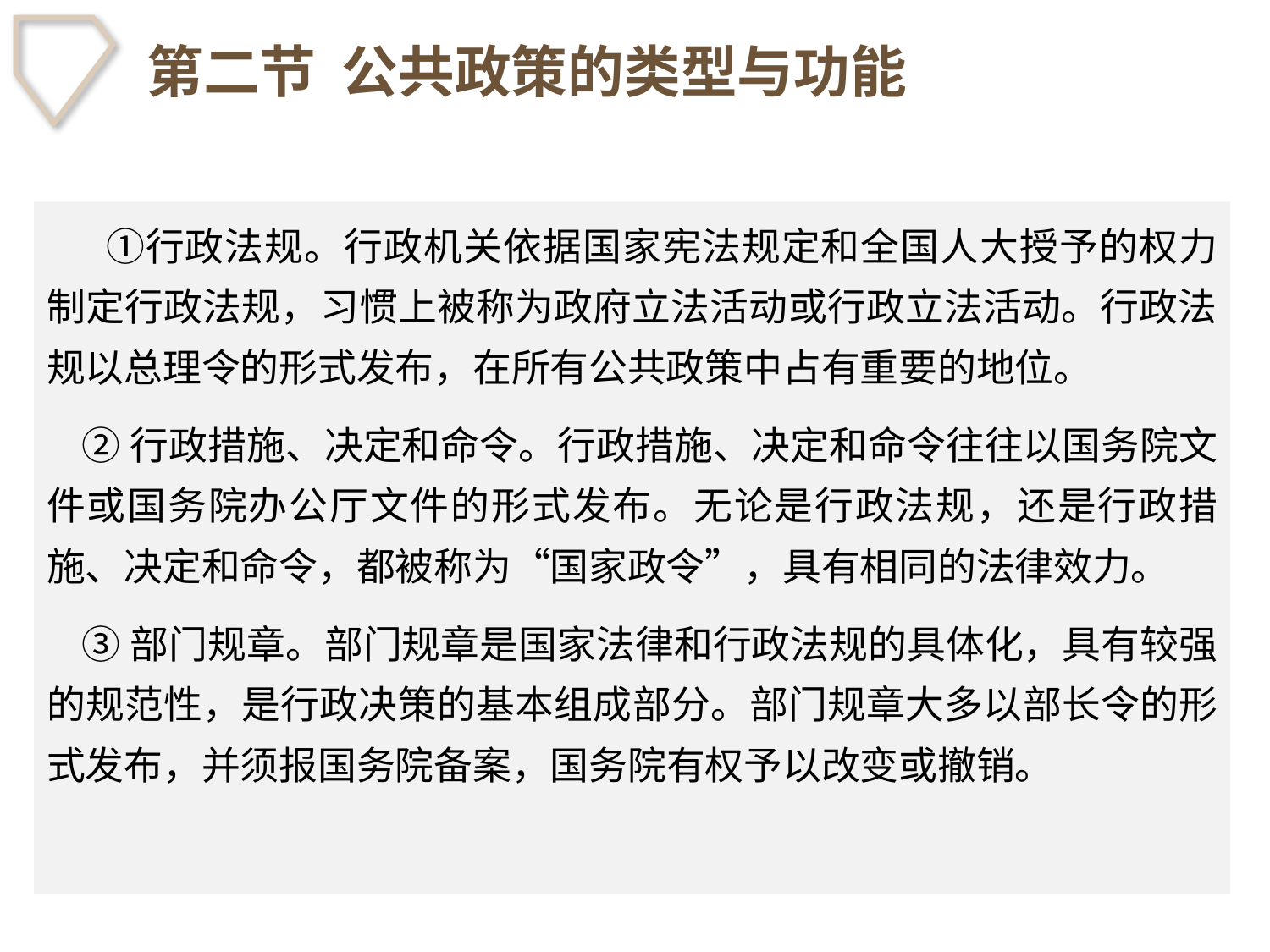

# 第二节  公共政策的类型与功能
　  ①行政法规。行政机关依据国家宪法规定和全国人大授予的权力制定行政法规，习惯上被称为政府立法活动或行政立法活动。行政法规以总理令的形式发布，在所有公共政策中占有重要的地位。
    ②行政措施、决定和命令。行政措施、决定和命令往往以国务院文件或国务院办公厅文件的形式发布。无论是行政法规，还是行政措施、决定和命令，都被称为“国家政令”，具有相同的法律效力。
    ③部门规章。部门规章是国家法律和行政法规的具体化，具有较强的规范性，是行政决策的基本组成部分。部门规章大多以部长令的形式发布，并须报国务院备案，国务院有权予以改变或撤销。